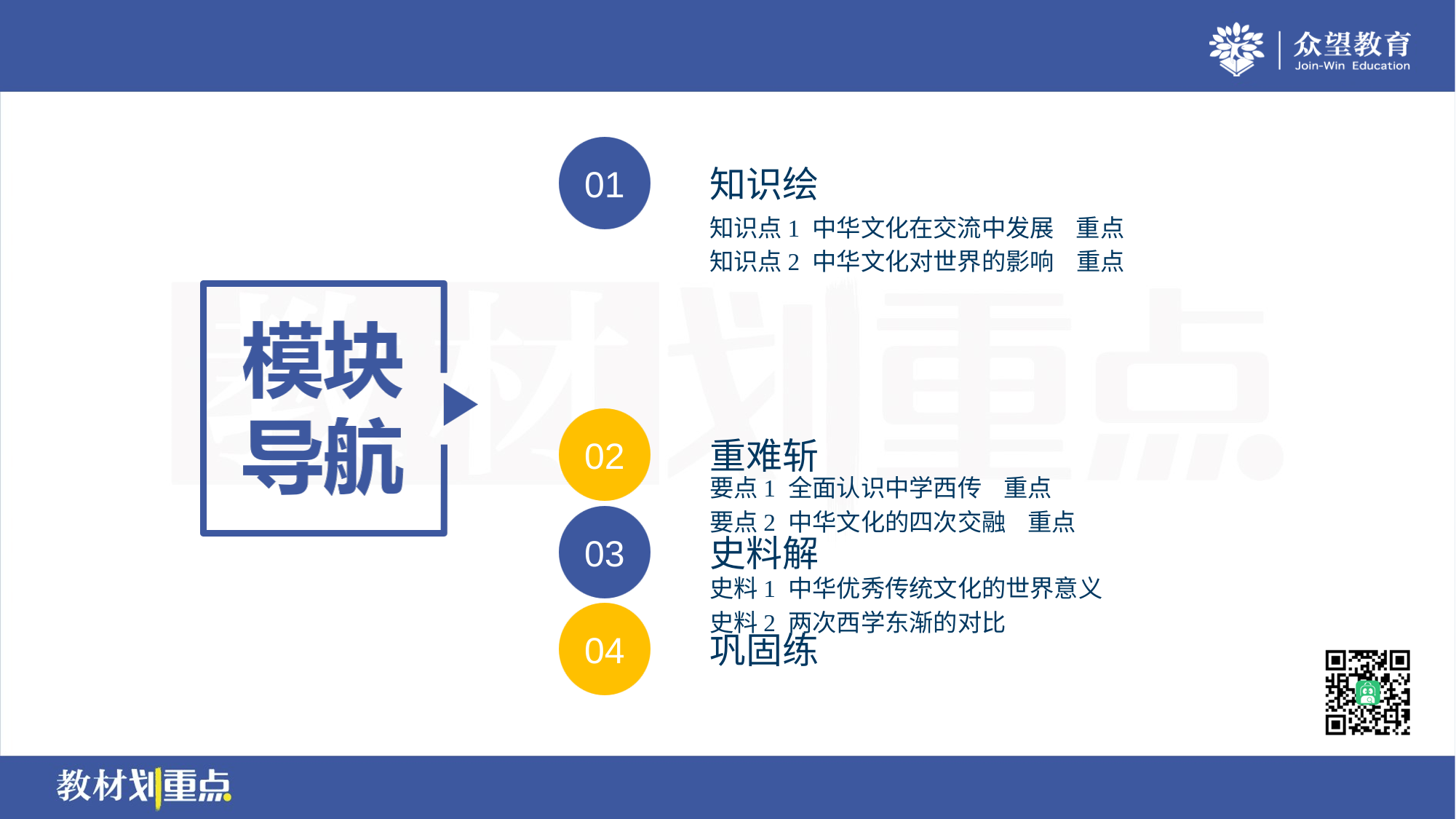

知识点1 中华文化在交流中发展    重点
知识点2 中华文化对世界的影响    重点
要点1 全面认识中学西传    重点
要点2 中华文化的四次交融    重点
史料1 中华优秀传统文化的世界意义
史料2 两次西学东渐的对比